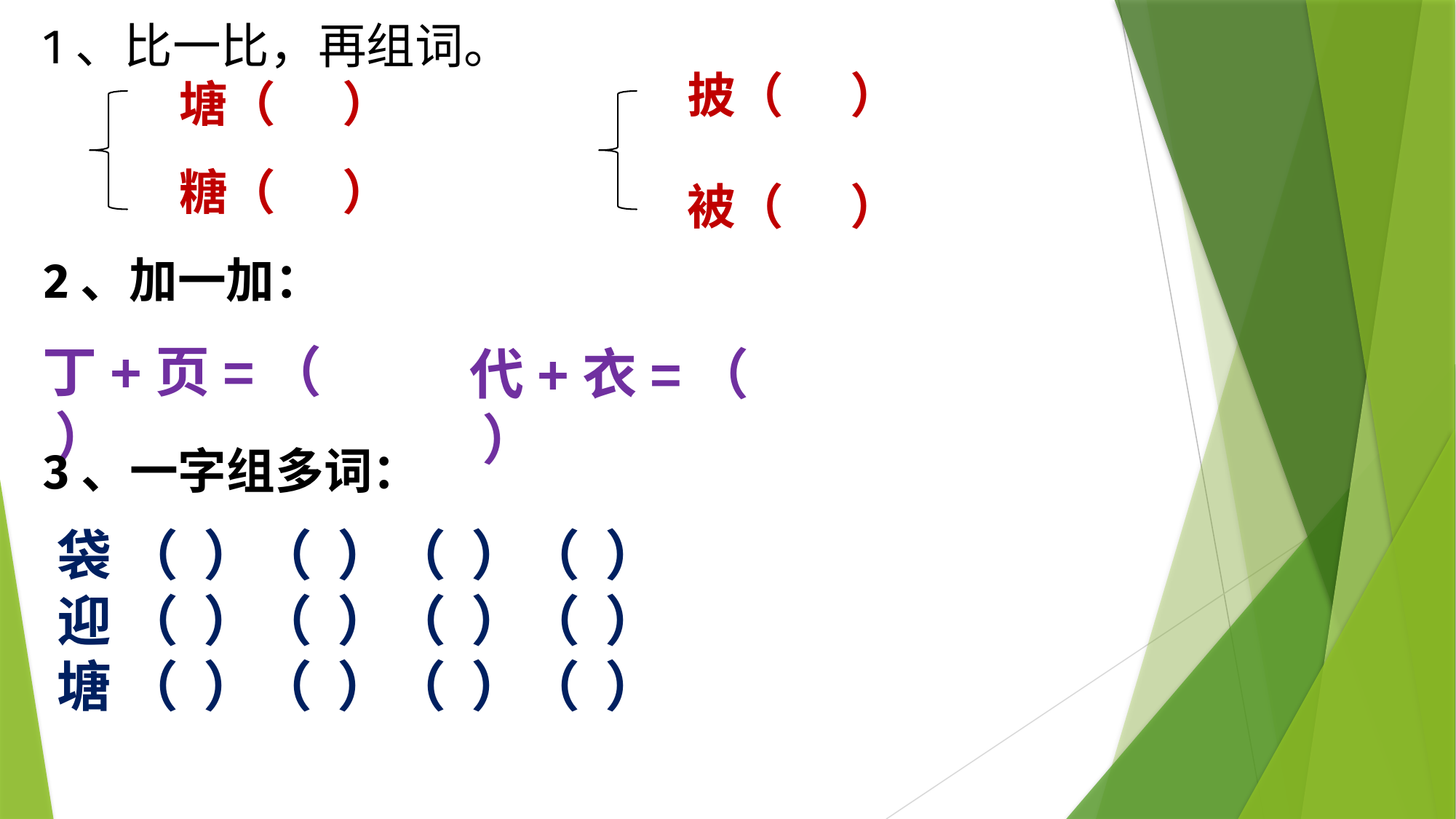

1、比一比，再组词。
披（      ）
塘（      ）

糖（      ）
被（      ）
2、加一加：
丁+页=（  ）
代+衣=（  ）
3、一字组多词：
袋 （  ）（  ）（  ）（  ）
迎 （  ）（  ）（  ）（  ）
塘 （  ）（  ）（  ）（  ）